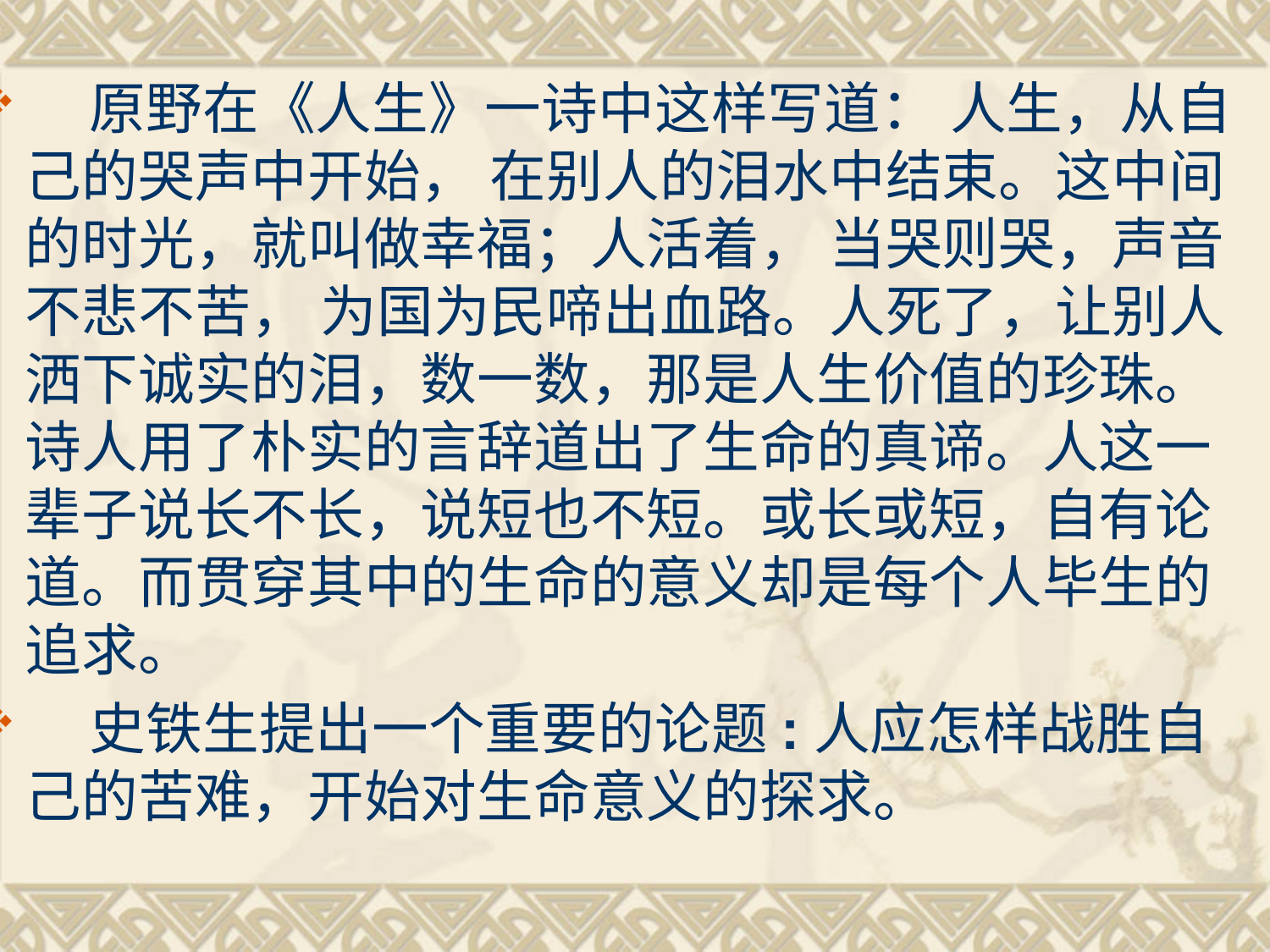

原野在《人生》一诗中这样写道： 人生，从自己的哭声中开始， 在别人的泪水中结束。这中间的时光，就叫做幸福；人活着， 当哭则哭，声音不悲不苦， 为国为民啼出血路。人死了，让别人洒下诚实的泪，数一数，那是人生价值的珍珠。诗人用了朴实的言辞道出了生命的真谛。人这一辈子说长不长，说短也不短。或长或短，自有论道。而贯穿其中的生命的意义却是每个人毕生的追求。
    史铁生提出一个重要的论题:人应怎样战胜自己的苦难，开始对生命意义的探求。